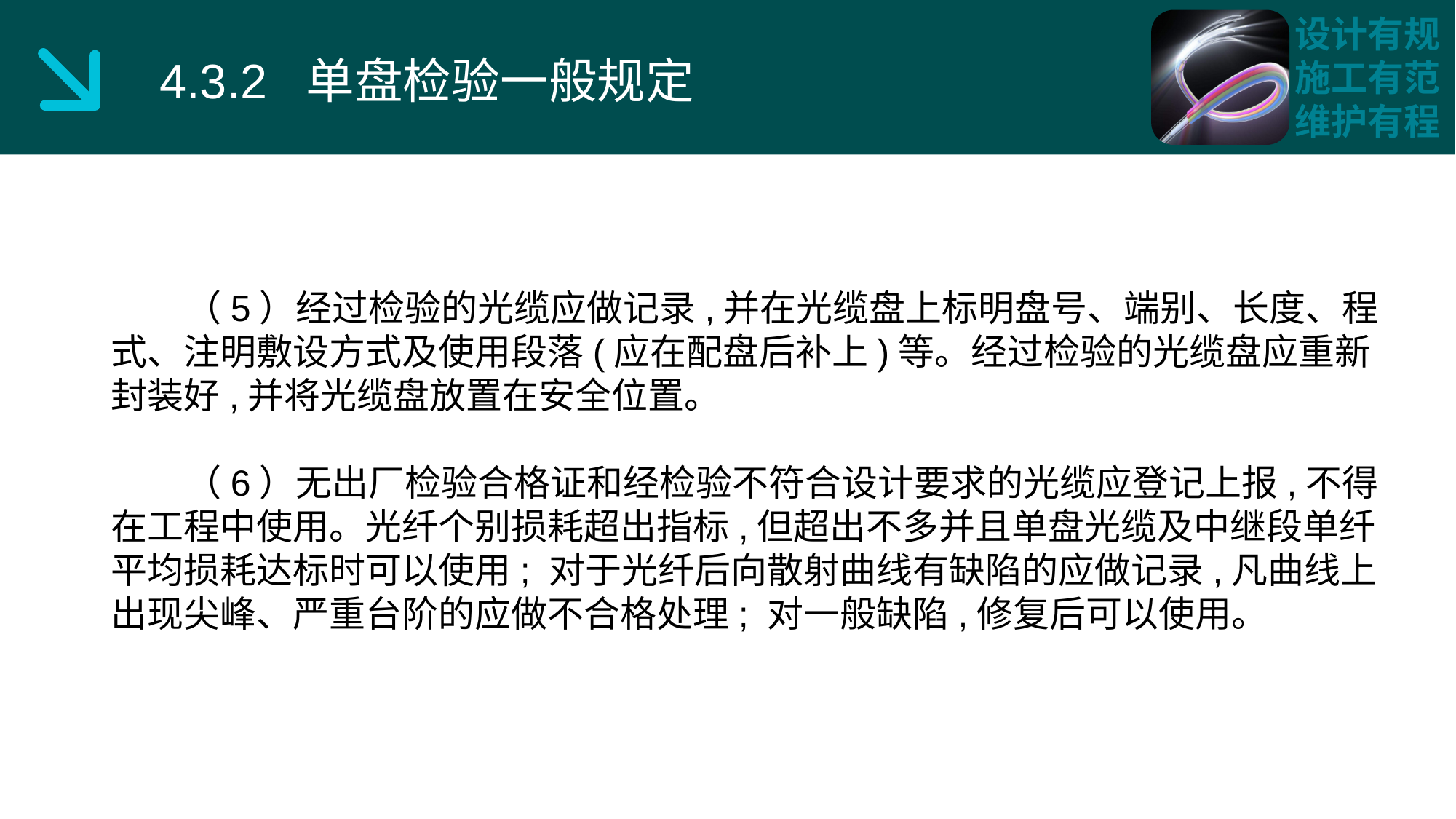

4.3.2  单盘检验一般规定

        （5）经过检验的光缆应做记录,并在光缆盘上标明盘号、端别、长度、程式、注明敷设方式及使用段落(应在配盘后补上)等。经过检验的光缆盘应重新封装好,并将光缆盘放置在安全位置。

        （6）无出厂检验合格证和经检验不符合设计要求的光缆应登记上报,不得在工程中使用。光纤个别损耗超出指标,但超出不多并且单盘光缆及中继段单纤平均损耗达标时可以使用; 对于光纤后向散射曲线有缺陷的应做记录,凡曲线上出现尖峰、严重台阶的应做不合格处理; 对一般缺陷,修复后可以使用。